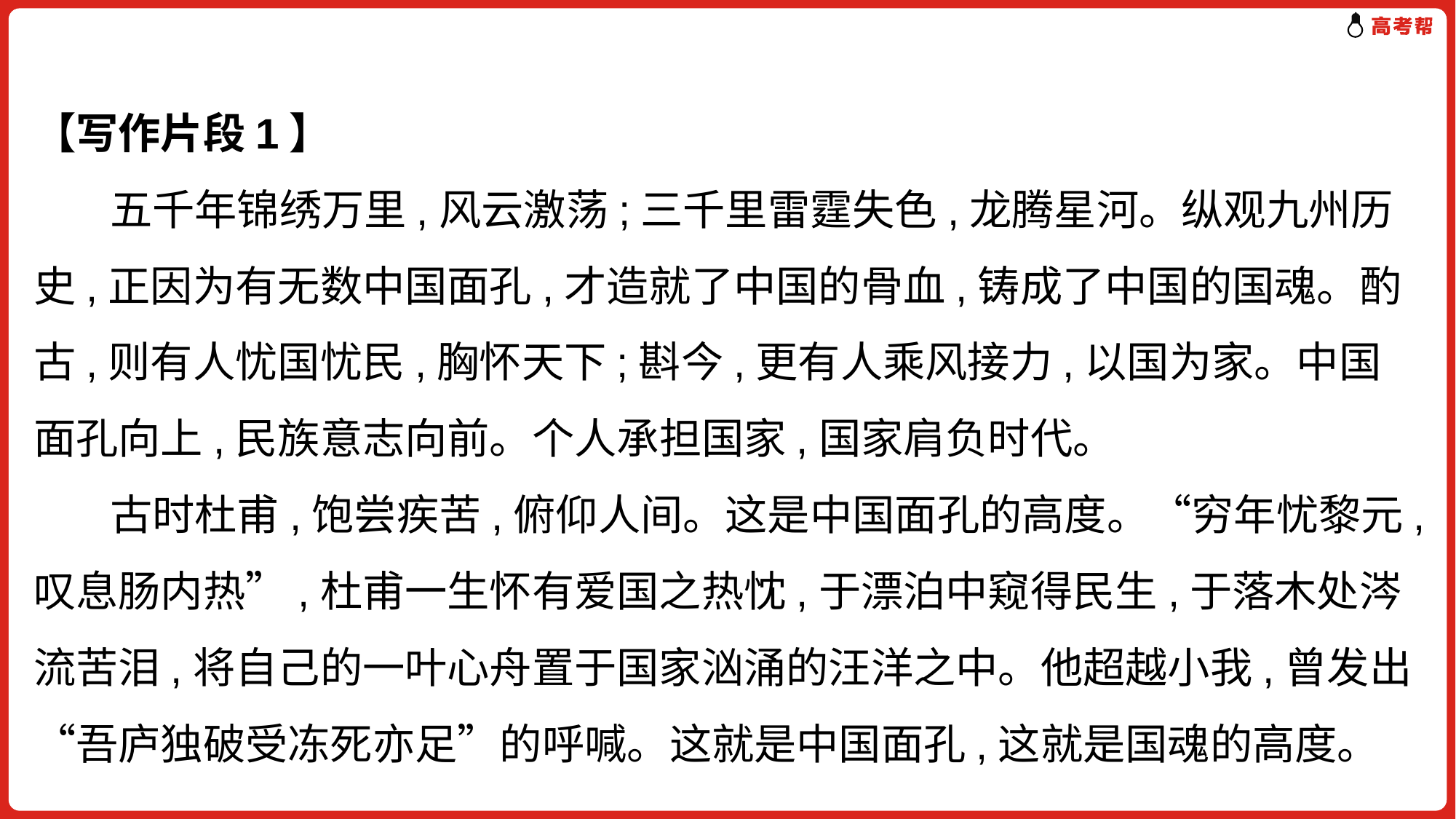

【写作片段1】
       五千年锦绣万里,风云激荡;三千里雷霆失色,龙腾星河。纵观九州历史,正因为有无数中国面孔,才造就了中国的骨血,铸成了中国的国魂。酌古,则有人忧国忧民,胸怀天下;斟今,更有人乘风接力,以国为家。中国面孔向上,民族意志向前。个人承担国家,国家肩负时代。
       古时杜甫,饱尝疾苦,俯仰人间。这是中国面孔的高度。“穷年忧黎元,叹息肠内热”,杜甫一生怀有爱国之热忱,于漂泊中窥得民生,于落木处涔流苦泪,将自己的一叶心舟置于国家汹涌的汪洋之中。他超越小我,曾发出“吾庐独破受冻死亦足”的呼喊。这就是中国面孔,这就是国魂的高度。